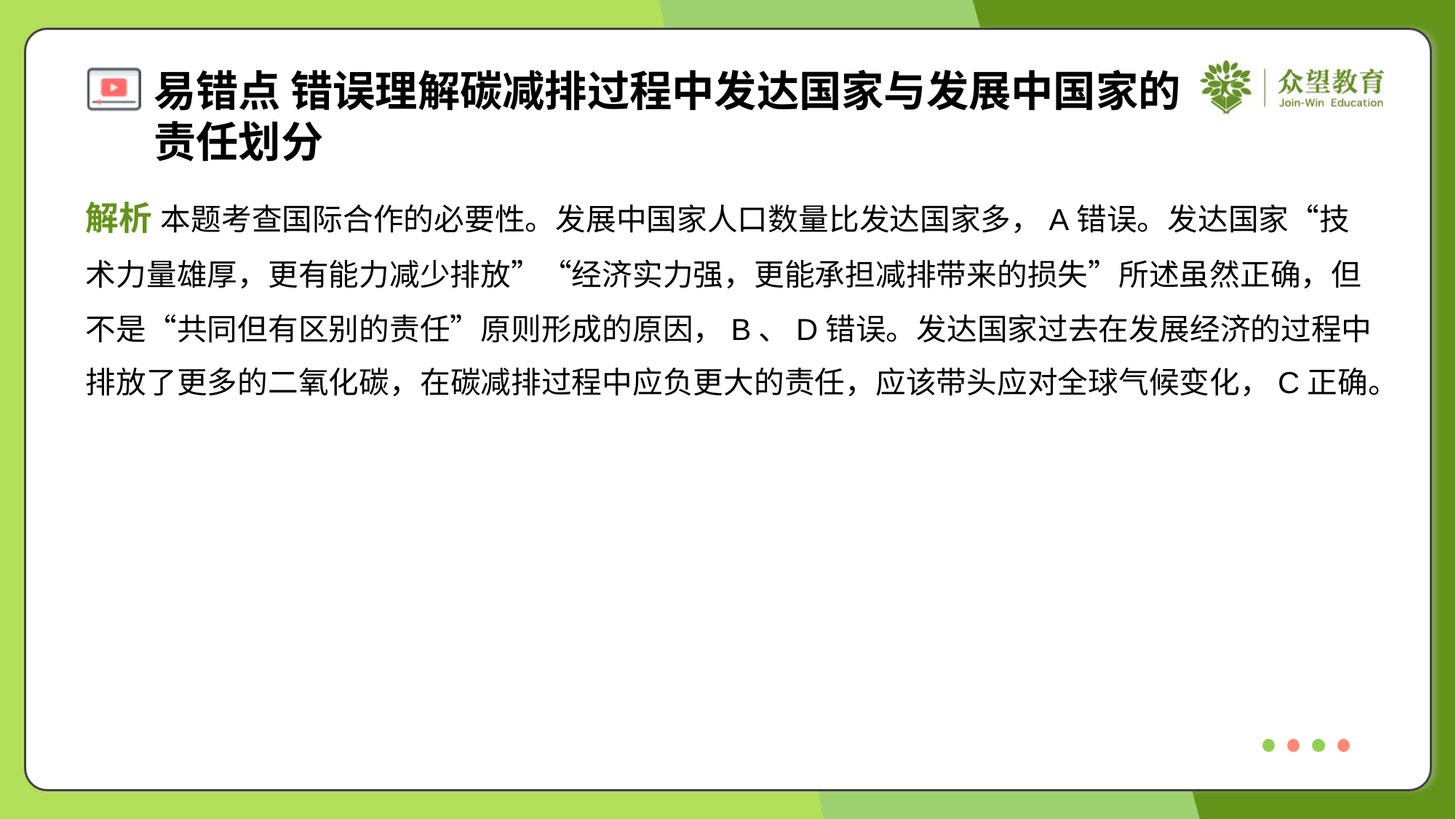

解析 本题考查国际合作的必要性。发展中国家人口数量比发达国家多，A错误。发达国家“技
术力量雄厚，更有能力减少排放”“经济实力强，更能承担减排带来的损失”所述虽然正确，但
不是“共同但有区别的责任”原则形成的原因，B、D错误。发达国家过去在发展经济的过程中
排放了更多的二氧化碳，在碳减排过程中应负更大的责任，应该带头应对全球气候变化，C正确。